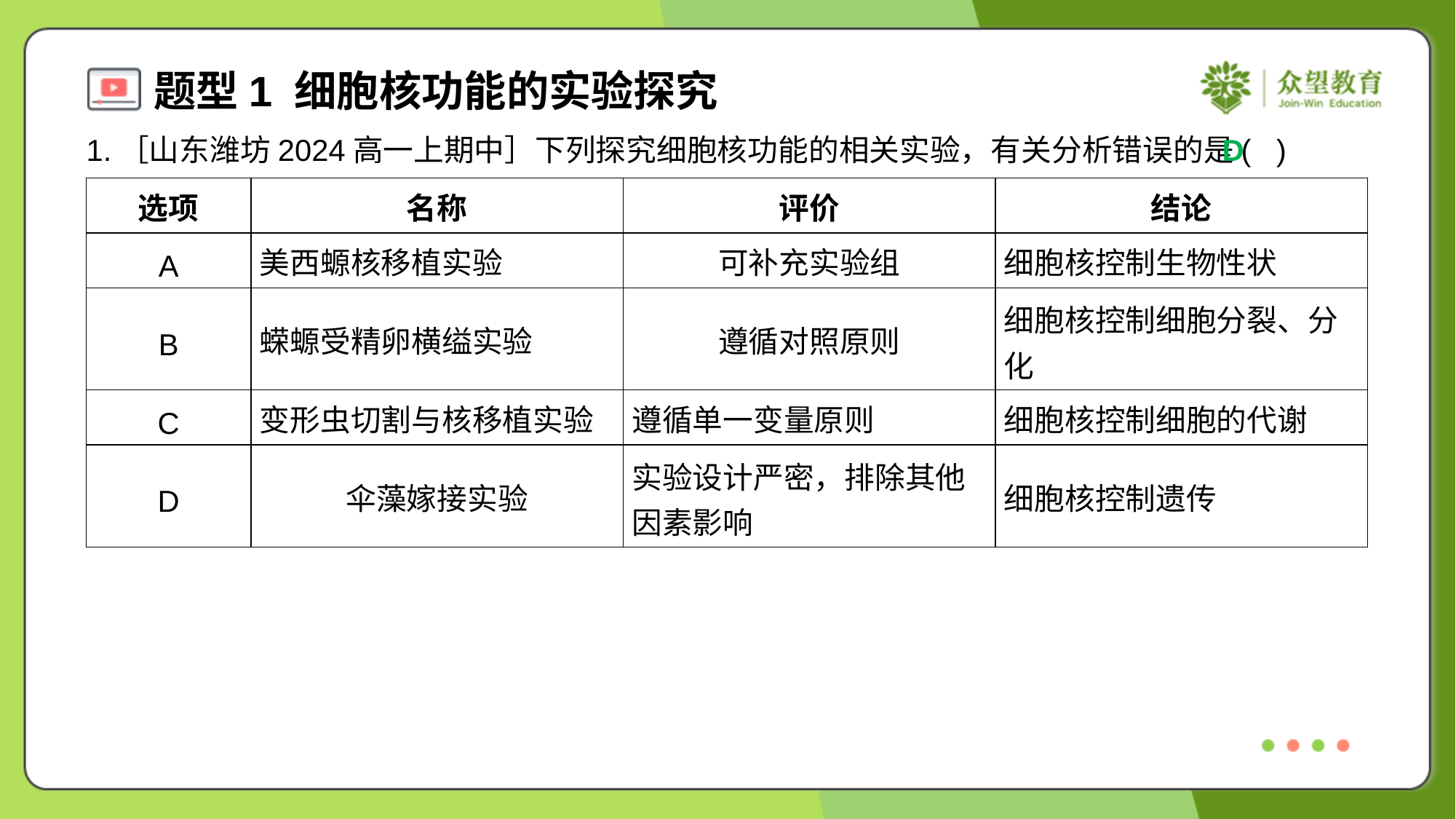

1.［山东潍坊2024高一上期中］下列探究细胞核功能的相关实验，有关分析错误的是(   )
D
| 选项 | 名称 | 评价 | 结论 |
| --- | --- | --- | --- |
| A | 美西螈核移植实验 | 可补充实验组 | 细胞核控制生物性状 |
| B | 蝾螈受精卵横缢实验 | 遵循对照原则 | 细胞核控制细胞分裂、分 化 |
| C | 变形虫切割与核移植实验 | 遵循单一变量原则 | 细胞核控制细胞的代谢 |
| D | 伞藻嫁接实验 | 实验设计严密，排除其他 因素影响 | 细胞核控制遗传 |